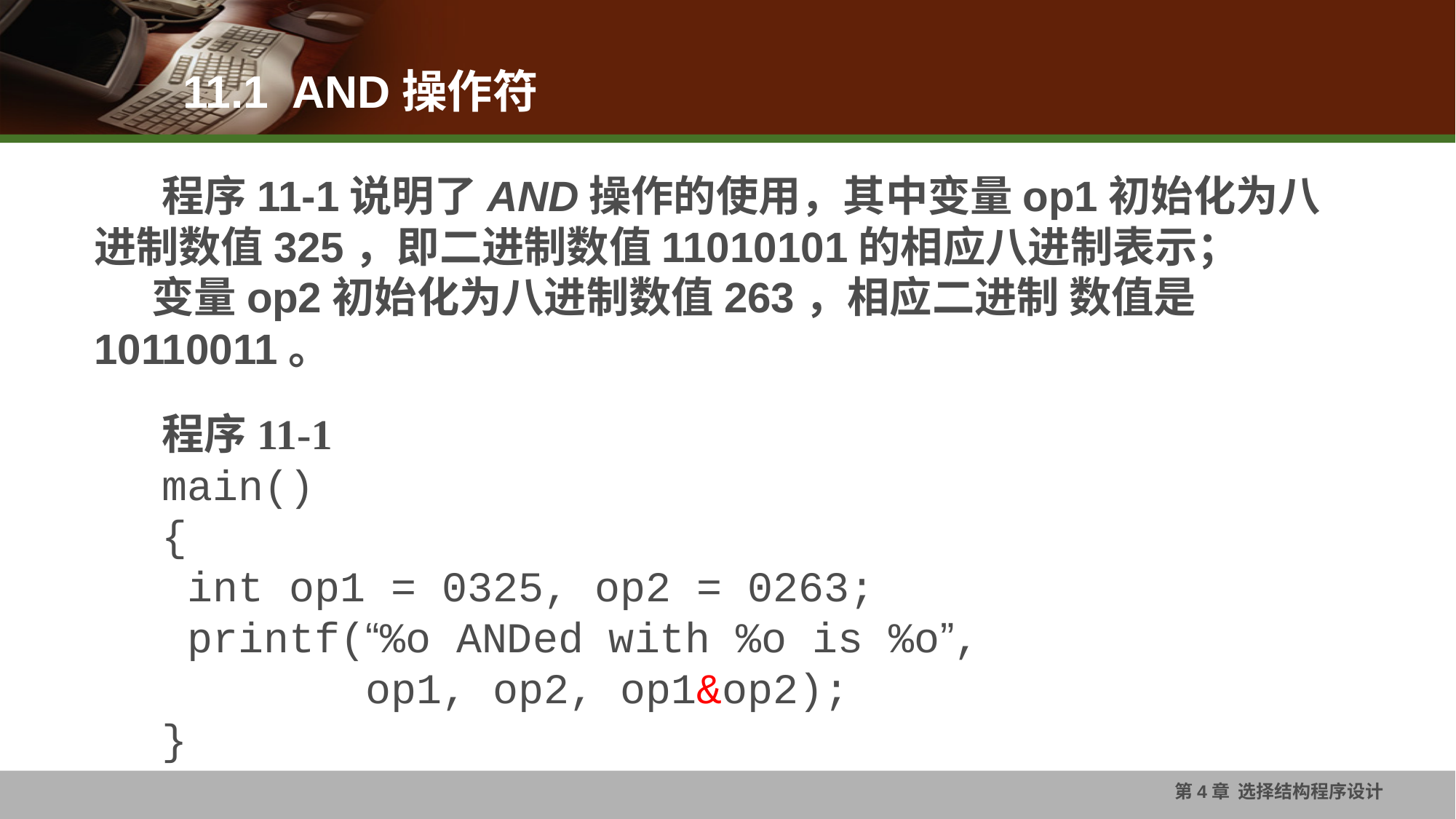

11.1  AND操作符
# 程序11-1说明了AND操作的使用，其中变量op1初始化为八进制数值325，即二进制数值11010101的相应八进制表示； 变量op2初始化为八进制数值263，相应二进制 数值是10110011。
程序11-1
main()
{
 int op1 = 0325, op2 = 0263;
 printf(“%o ANDed with %o is %o”,
        op1, op2, op1&op2);
}
第4章  选择结构程序设计